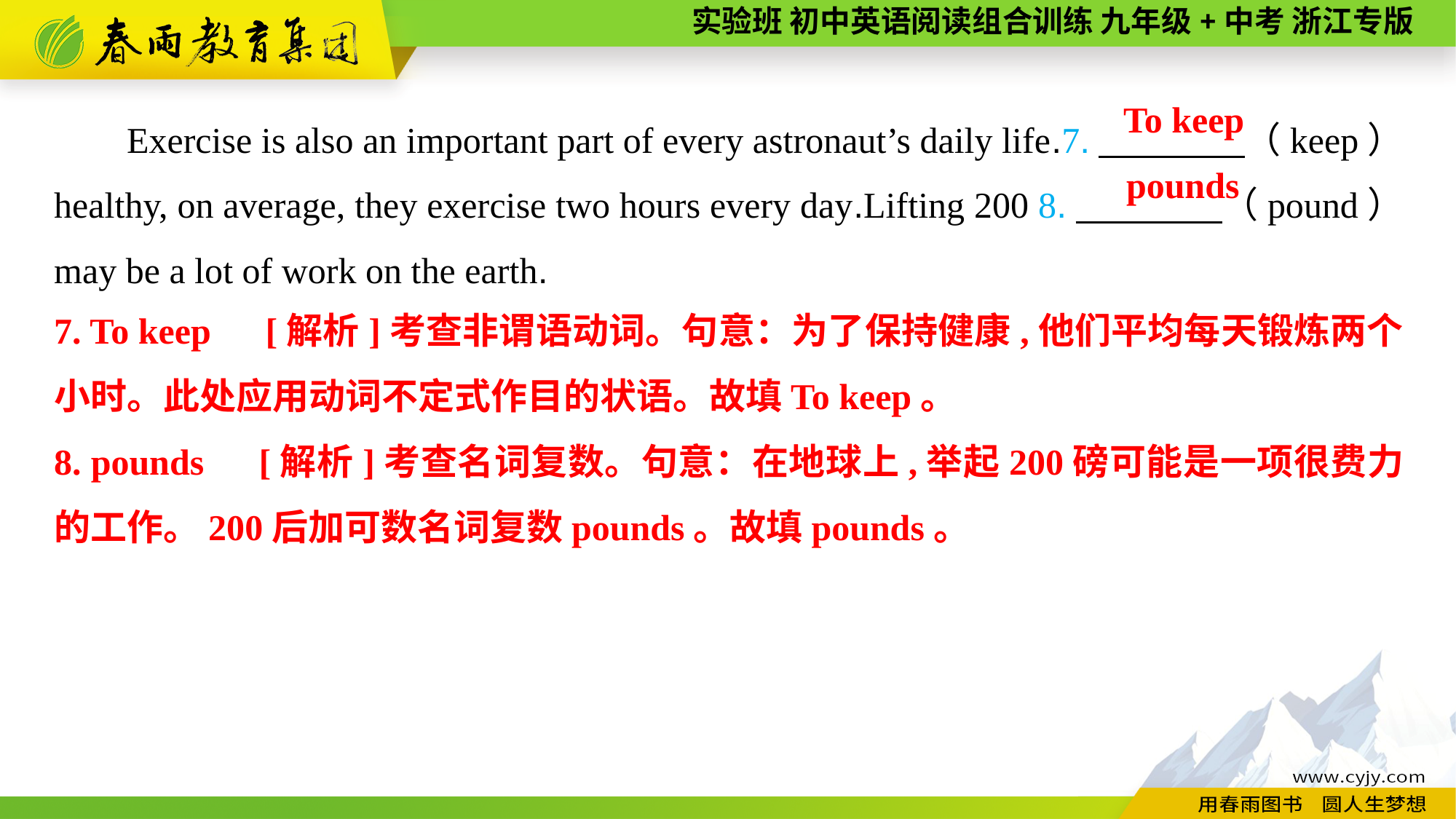

Exercise is also an important part of every astronaut’s daily life.7.　　　　（keep） healthy, on average, they exercise two hours every day.Lifting 200 8.　　　　（pound） may be a lot of work on the earth.
To keep
pounds
7. To keep　[解析]考查非谓语动词。句意：为了保持健康,他们平均每天锻炼两个小时。此处应用动词不定式作目的状语。故填To keep。
8. pounds　[解析]考查名词复数。句意：在地球上,举起200磅可能是一项很费力的工作。200后加可数名词复数pounds。故填pounds。